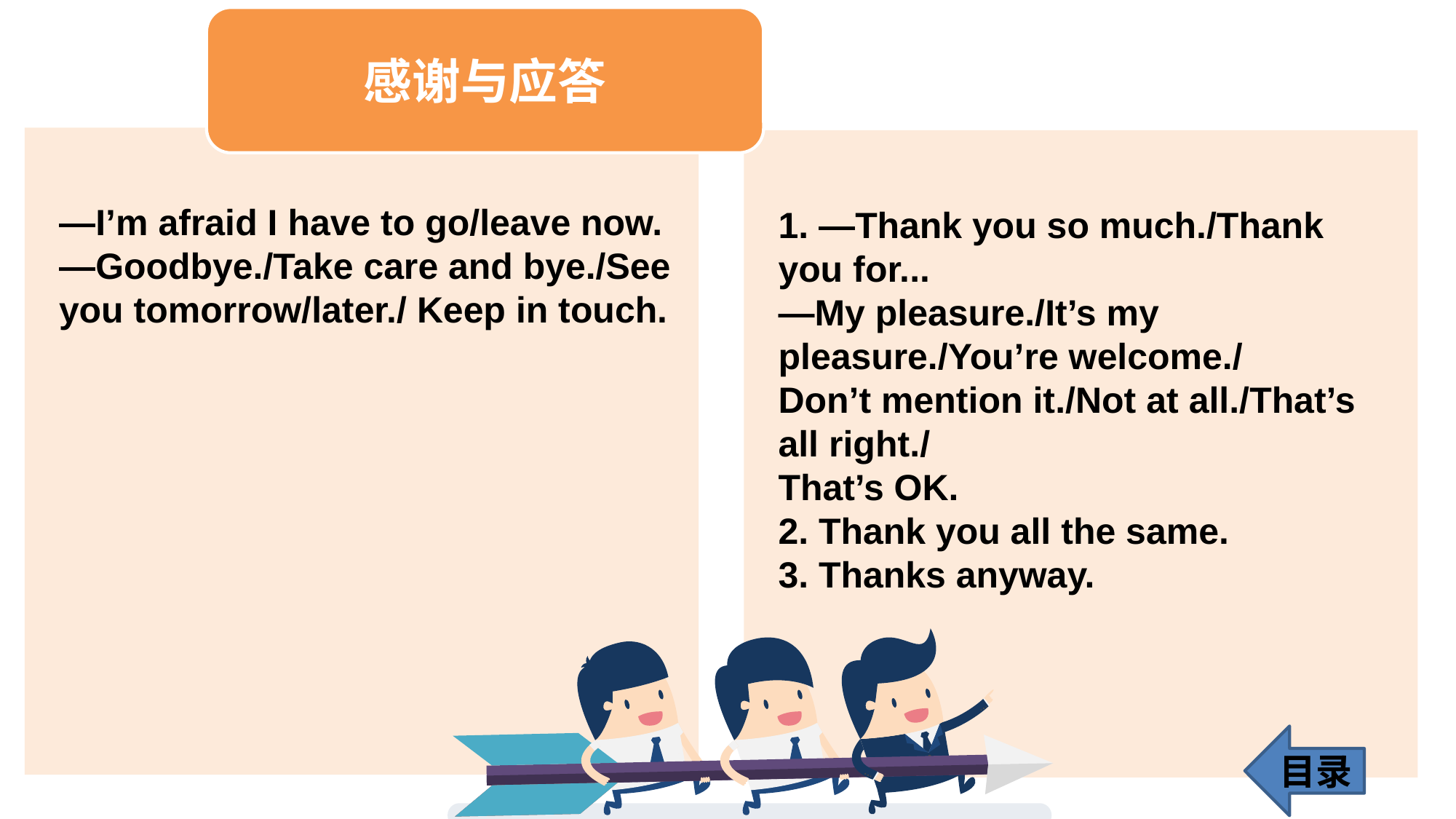

道别与应答

感谢与应答

—I’m afraid I have to go/leave now.
—Goodbye./Take care and bye./See you tomorrow/later./ Keep in touch.
1. —Thank you so much./Thank you for...
—My pleasure./It’s my pleasure./You’re welcome./
Don’t mention it./Not at all./That’s all right./
That’s OK.
2. Thank you all the same.
3. Thanks anyway.

目录
136